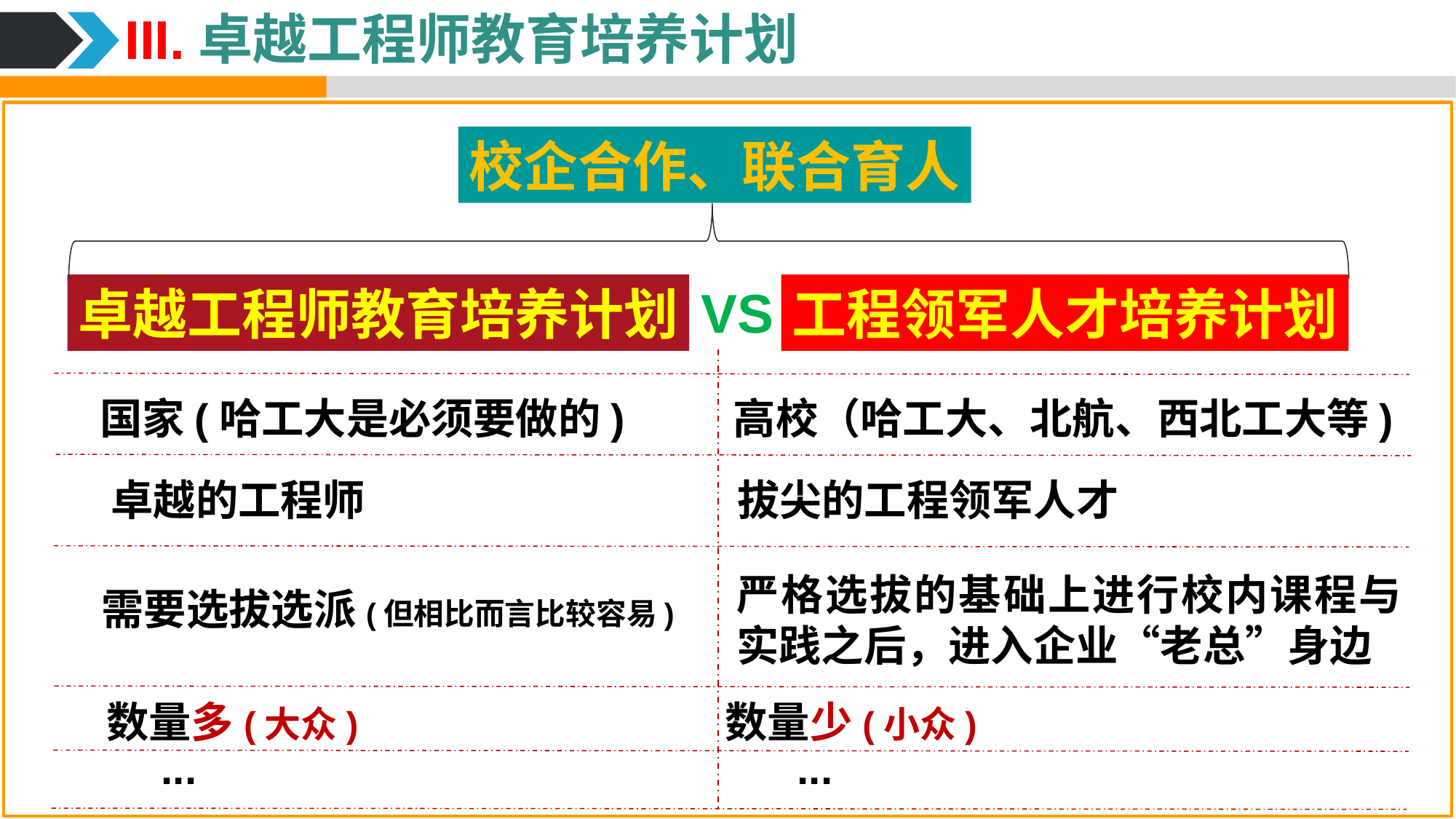

III.卓越工程师教育培养计划

校企合作、联合育人
VS
卓越工程师教育培养计划
工程领军人才培养计划
国家(哈工大是必须要做的)
高校（哈工大、北航、西北工大等)
卓越的工程师
拔尖的工程领军人才
严格选拔的基础上进行校内课程与实践之后，进入企业“老总”身边
需要选拔选派(但相比而言比较容易)
数量多(大众)
数量少(小众)
...
...